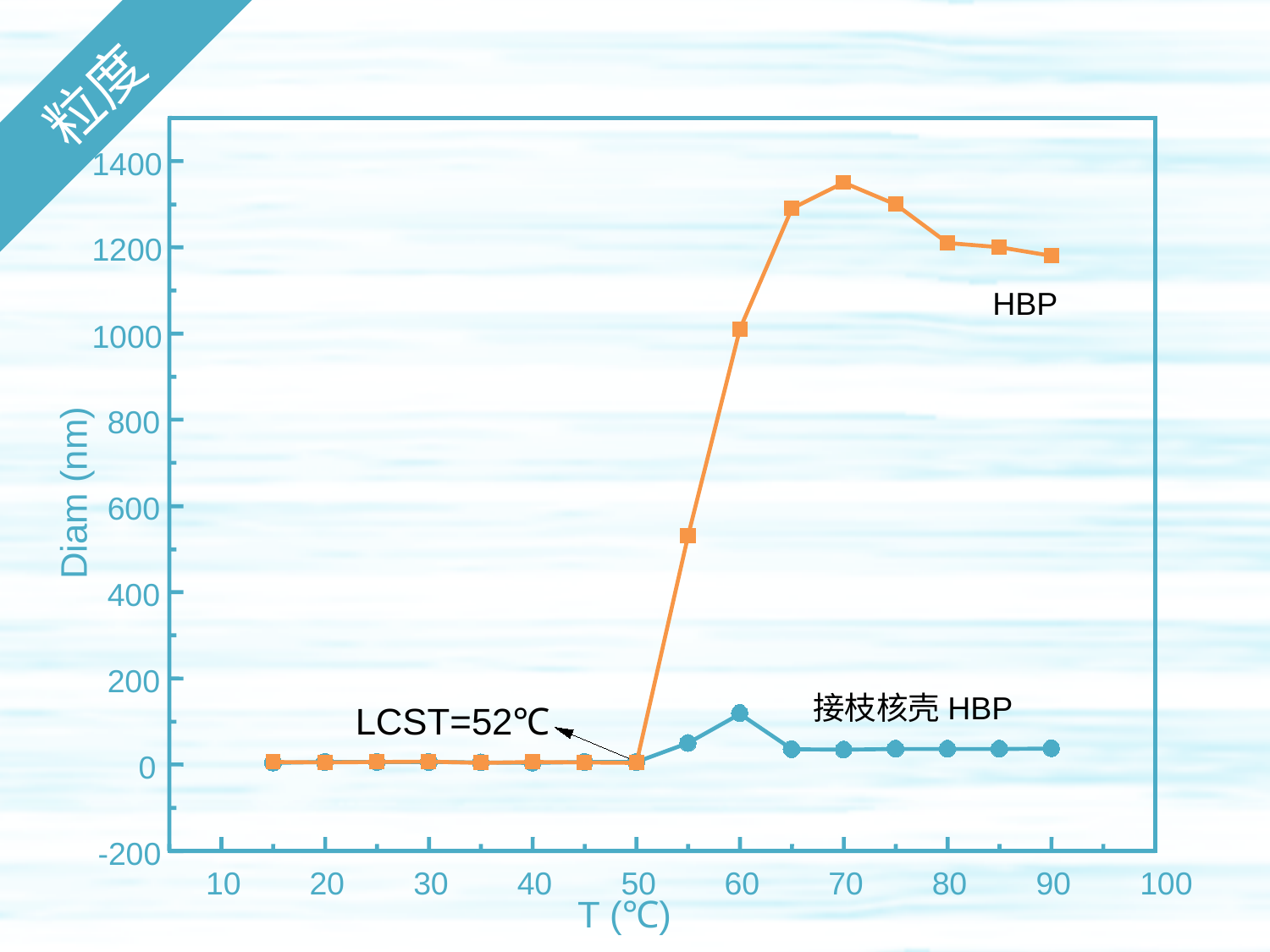

粒度

1400

1200

HBP

1000

800
Diam (nm)
600

400
200
接枝核壳HBP
LCST=52℃

0

-200
10
20
30
40
50
60
70
80
90
100
T (℃)